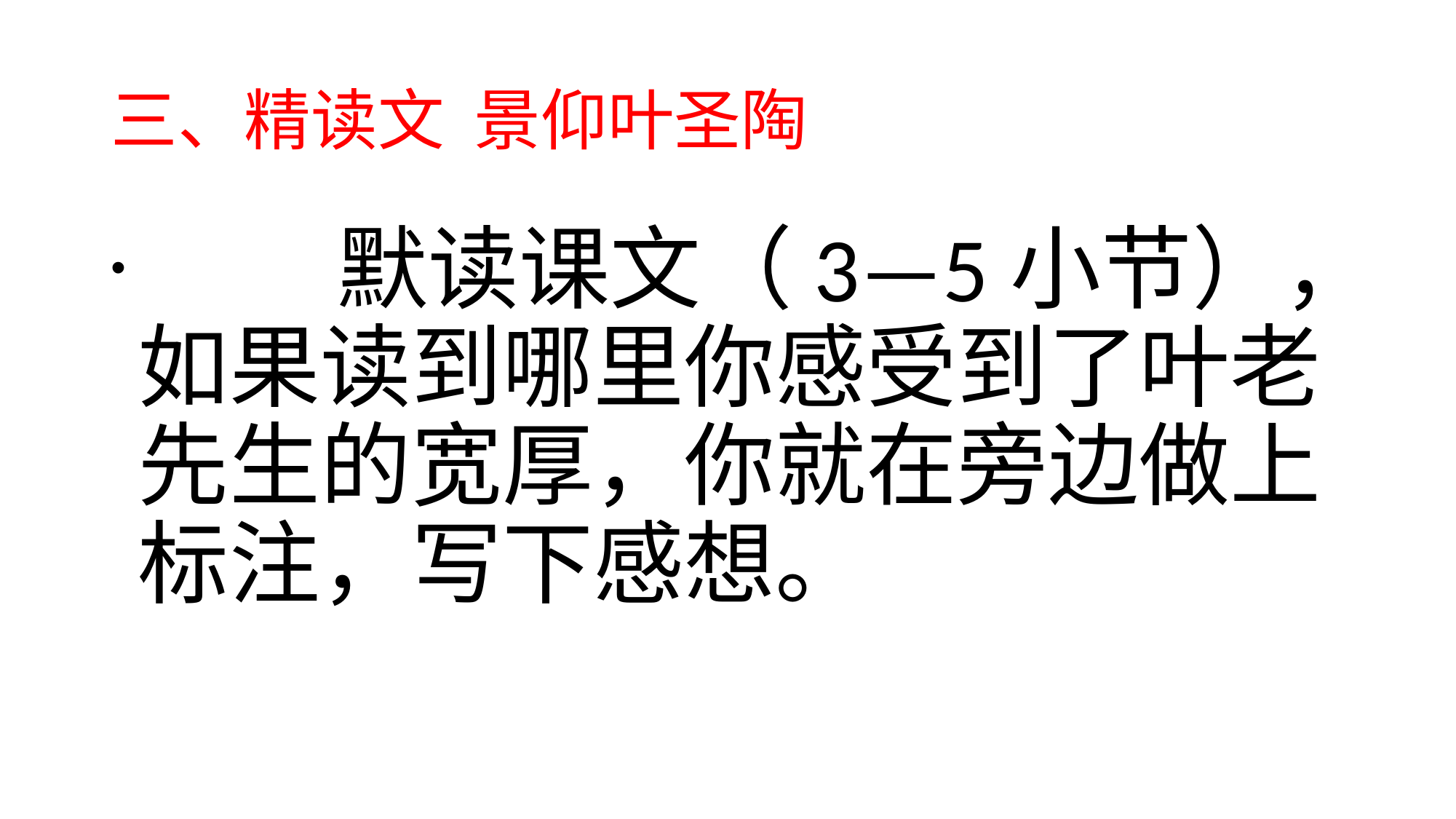

# 三、精读文  景仰叶圣陶
                    默读课文（3—5小节），如果读到哪里你感受到了叶老先生的宽厚，你就在旁边做上标注，写下感想。